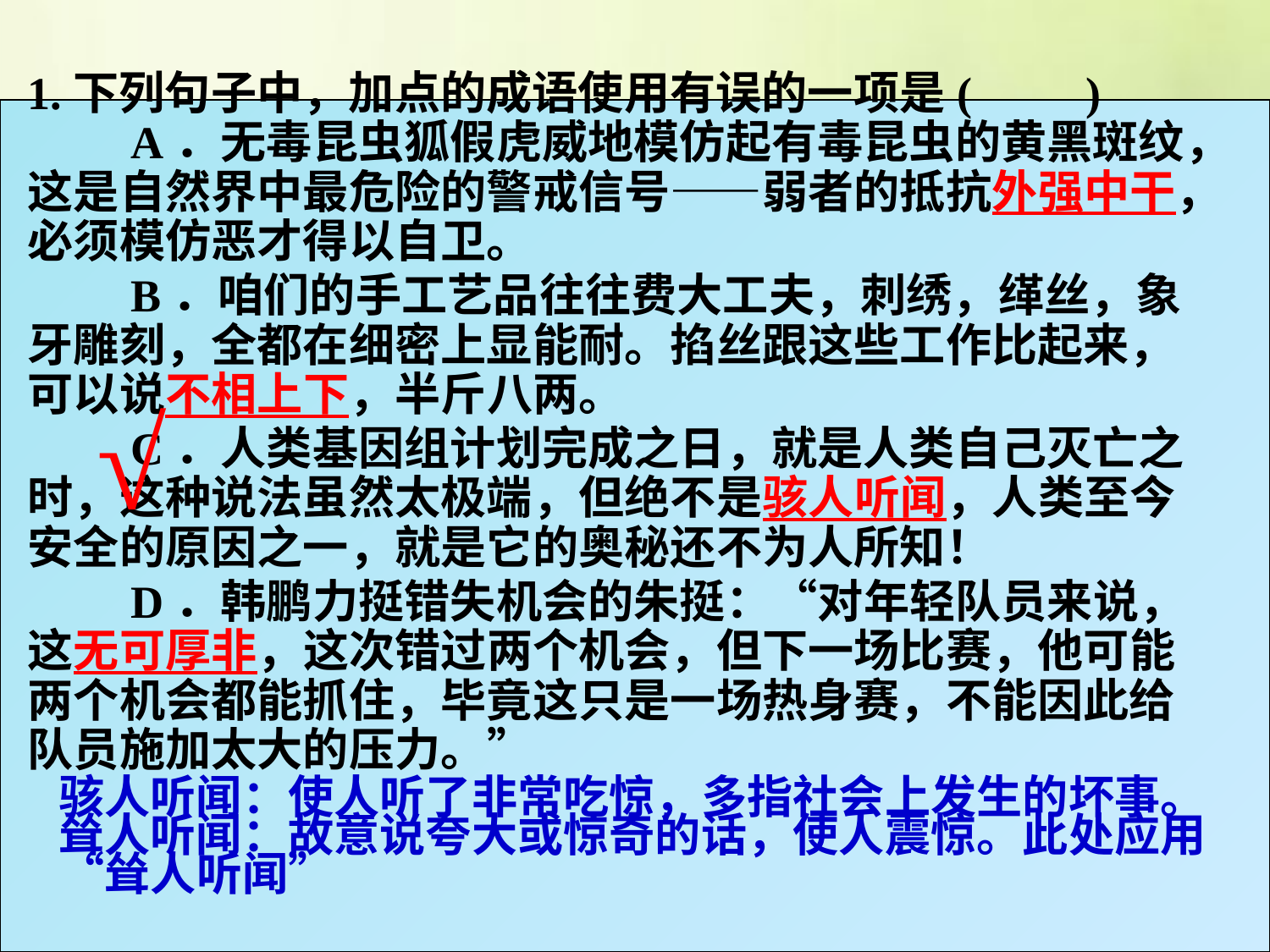

1.下列句子中，加点的成语使用有误的一项是(　　)
　　A．无毒昆虫狐假虎威地模仿起有毒昆虫的黄黑斑纹，这是自然界中最危险的警戒信号——弱者的抵抗外强中干，必须模仿恶才得以自卫。
　　B．咱们的手工艺品往往费大工夫，刺绣，缂丝，象牙雕刻，全都在细密上显能耐。掐丝跟这些工作比起来，可以说不相上下，半斤八两。
　　C．人类基因组计划完成之日，就是人类自己灭亡之时，这种说法虽然太极端，但绝不是骇人听闻，人类至今安全的原因之一，就是它的奥秘还不为人所知！
　　D．韩鹏力挺错失机会的朱挺：“对年轻队员来说，这无可厚非，这次错过两个机会，但下一场比赛，他可能两个机会都能抓住，毕竟这只是一场热身赛，不能因此给队员施加太大的压力。”

√
骇人听闻：使人听了非常吃惊，多指社会上发生的坏事。耸人听闻：故意说夸大或惊奇的话，使人震惊。此处应用“耸人听闻”